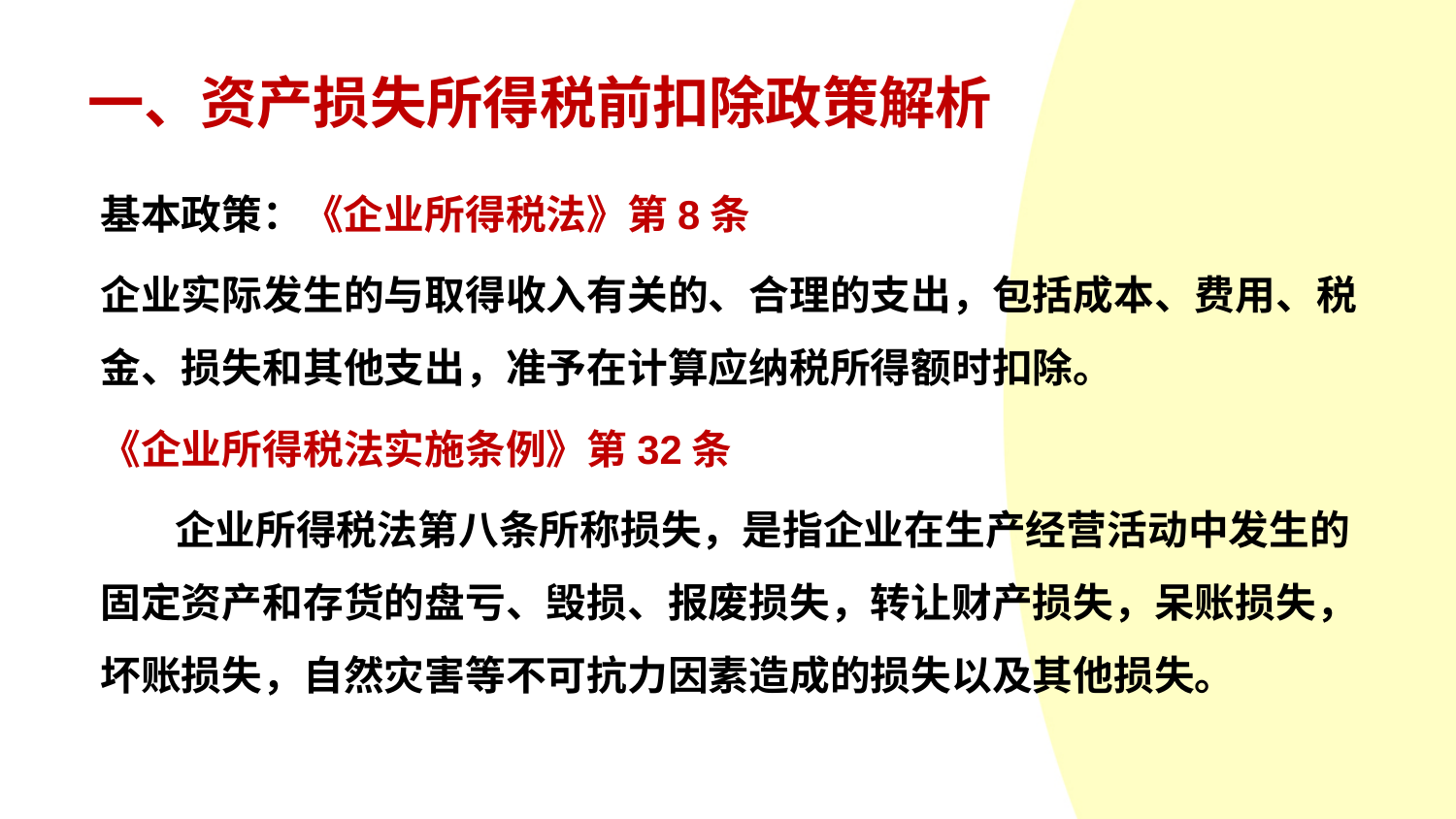

# 一、资产损失所得税前扣除政策解析
基本政策：《企业所得税法》第8条
企业实际发生的与取得收入有关的、合理的支出，包括成本、费用、税金、损失和其他支出，准予在计算应纳税所得额时扣除。
《企业所得税法实施条例》第32条
       企业所得税法第八条所称损失，是指企业在生产经营活动中发生的固定资产和存货的盘亏、毁损、报废损失，转让财产损失，呆账损失，坏账损失，自然灾害等不可抗力因素造成的损失以及其他损失。